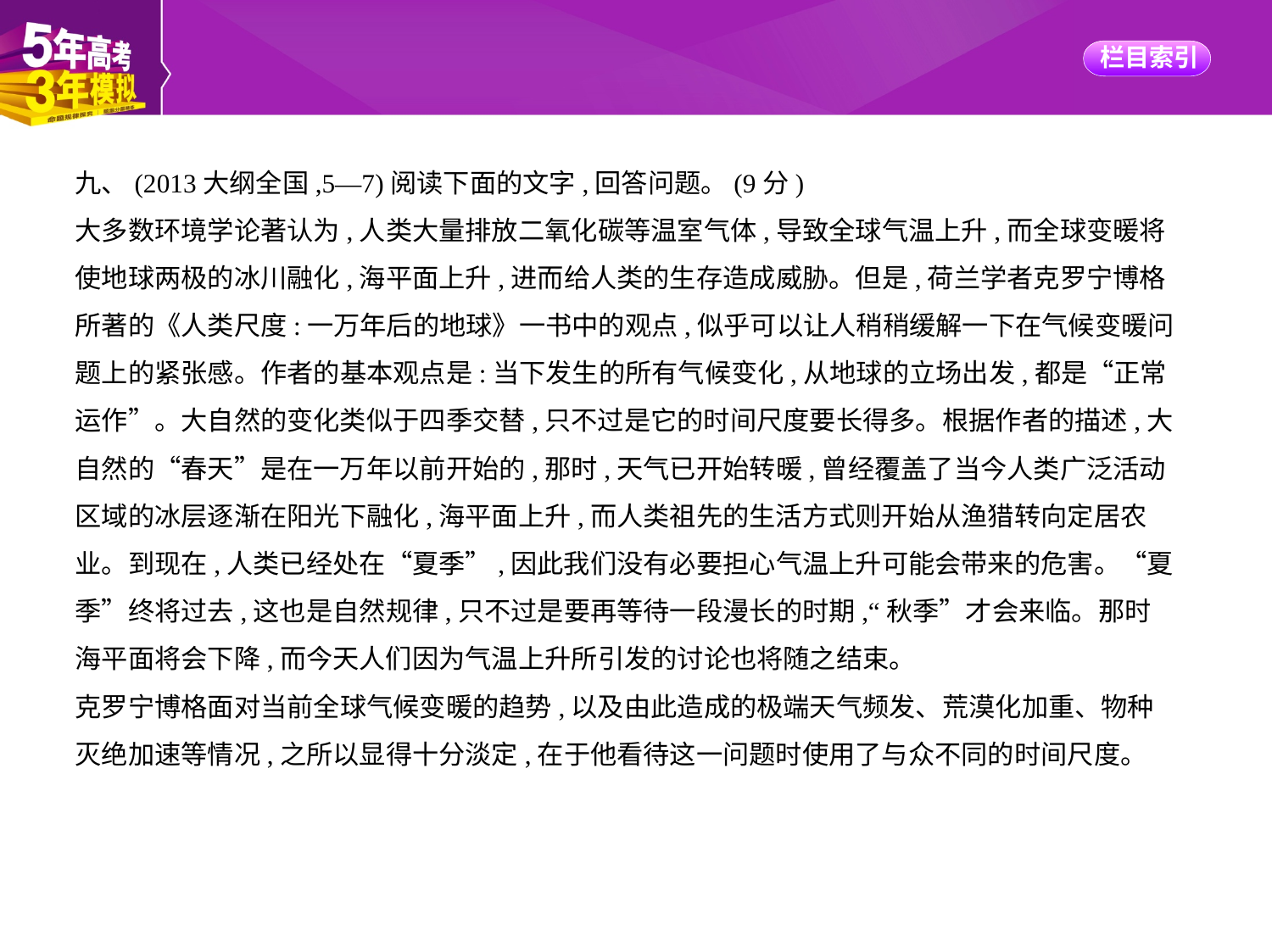

九、(2013大纲全国,5—7)阅读下面的文字,回答问题。(9分)
大多数环境学论著认为,人类大量排放二氧化碳等温室气体,导致全球气温上升,而全球变暖将
使地球两极的冰川融化,海平面上升,进而给人类的生存造成威胁。但是,荷兰学者克罗宁博格
所著的《人类尺度:一万年后的地球》一书中的观点,似乎可以让人稍稍缓解一下在气候变暖问
题上的紧张感。作者的基本观点是:当下发生的所有气候变化,从地球的立场出发,都是“正常
运作”。大自然的变化类似于四季交替,只不过是它的时间尺度要长得多。根据作者的描述,大
自然的“春天”是在一万年以前开始的,那时,天气已开始转暖,曾经覆盖了当今人类广泛活动
区域的冰层逐渐在阳光下融化,海平面上升,而人类祖先的生活方式则开始从渔猎转向定居农
业。到现在,人类已经处在“夏季”,因此我们没有必要担心气温上升可能会带来的危害。“夏
季”终将过去,这也是自然规律,只不过是要再等待一段漫长的时期,“秋季”才会来临。那时
海平面将会下降,而今天人们因为气温上升所引发的讨论也将随之结束。
克罗宁博格面对当前全球气候变暖的趋势,以及由此造成的极端天气频发、荒漠化加重、物种
灭绝加速等情况,之所以显得十分淡定,在于他看待这一问题时使用了与众不同的时间尺度。